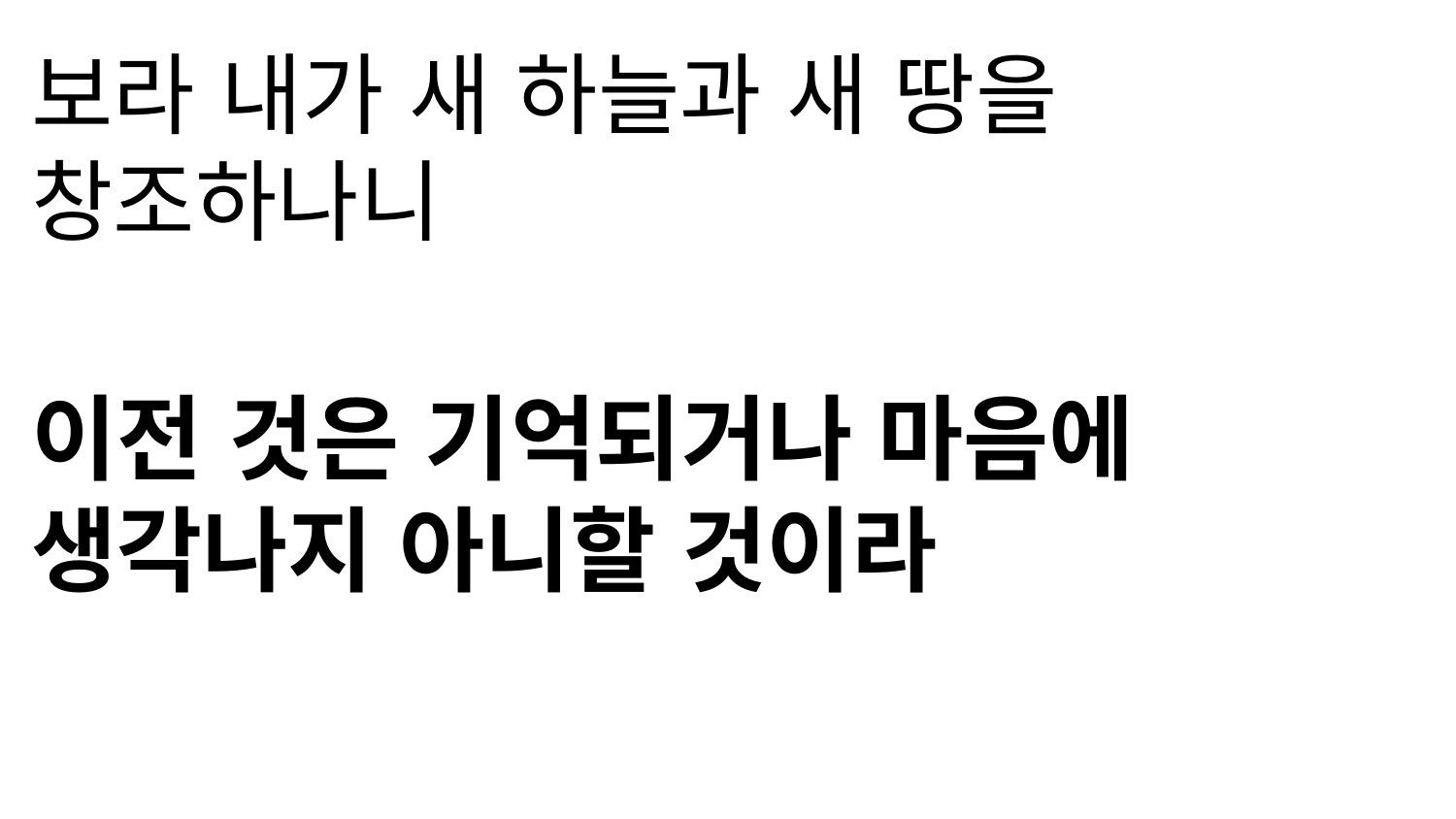

보라 내가 새 하늘과 새 땅을 창조하나니
이전 것은 기억되거나 마음에 생각나지 아니할 것이라